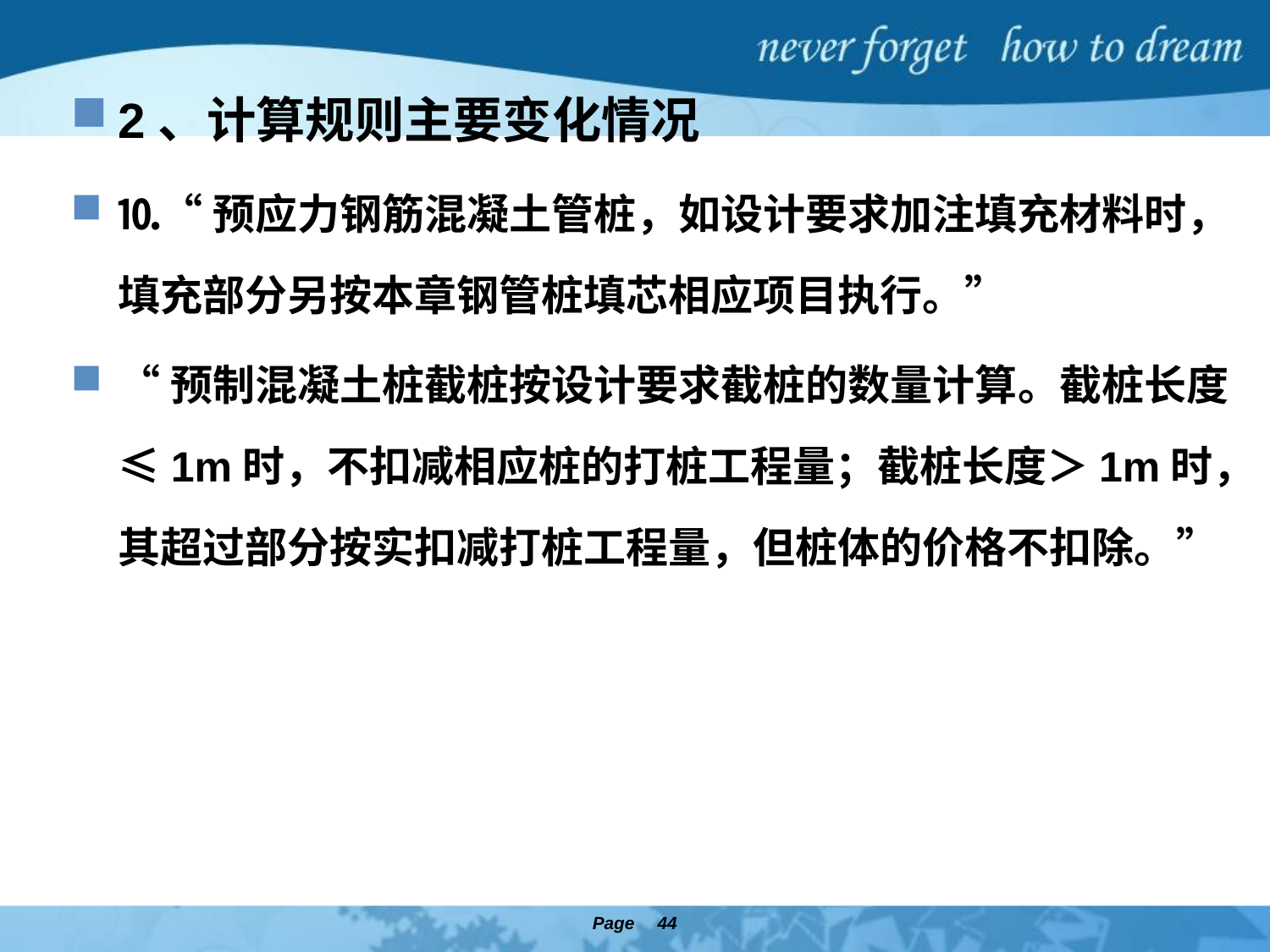

2、计算规则主要变化情况
⒑“预应力钢筋混凝土管桩，如设计要求加注填充材料时，填充部分另按本章钢管桩填芯相应项目执行。”
“预制混凝土桩截桩按设计要求截桩的数量计算。截桩长度≤1m时，不扣减相应桩的打桩工程量；截桩长度＞1m时，其超过部分按实扣减打桩工程量，但桩体的价格不扣除。”